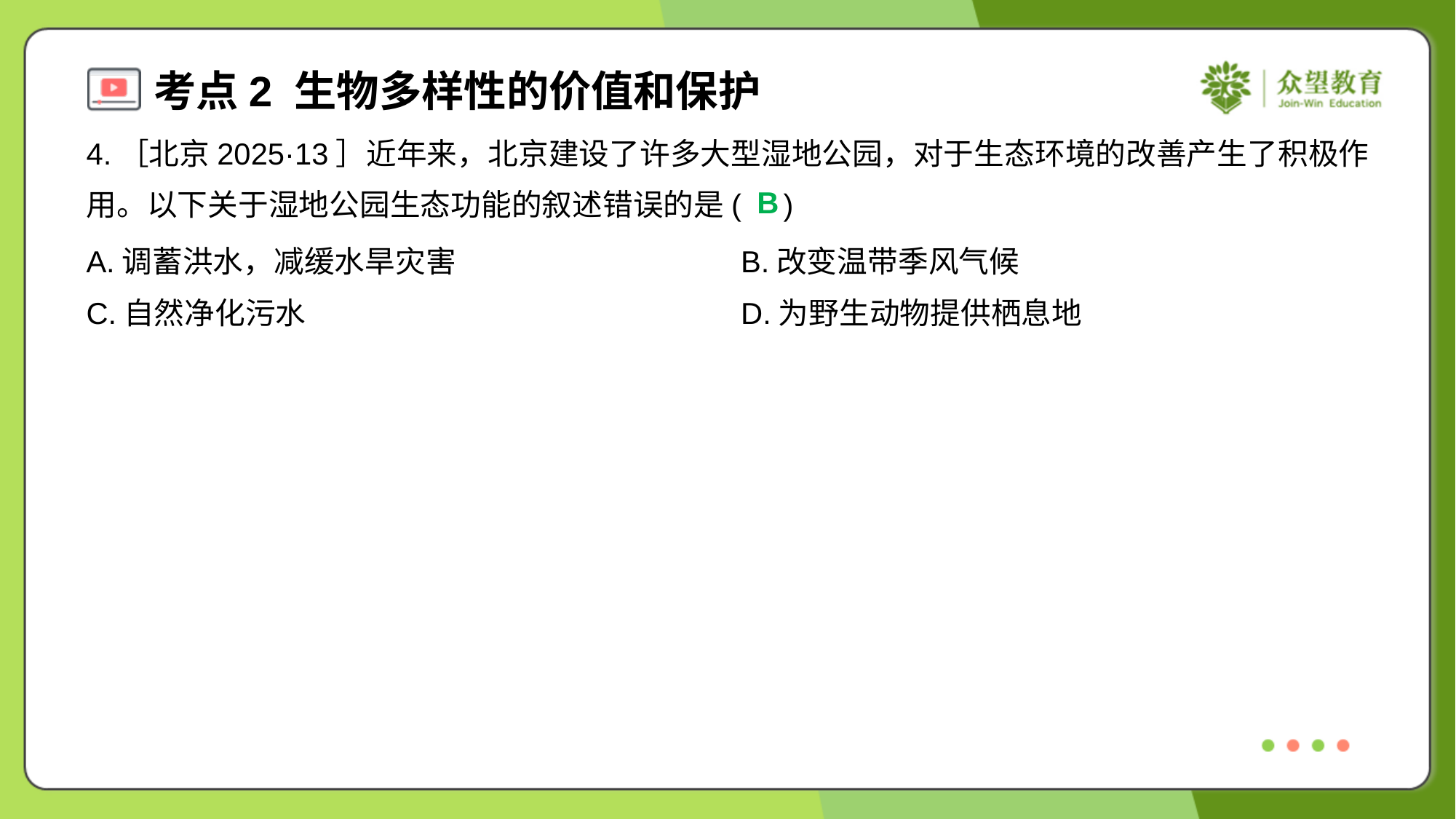

4.［北京2025·13］近年来，北京建设了许多大型湿地公园，对于生态环境的改善产生了积极作
用。以下关于湿地公园生态功能的叙述错误的是(     )
B
A.调蓄洪水，减缓水旱灾害	B.改变温带季风气候
C.自然净化污水	D.为野生动物提供栖息地